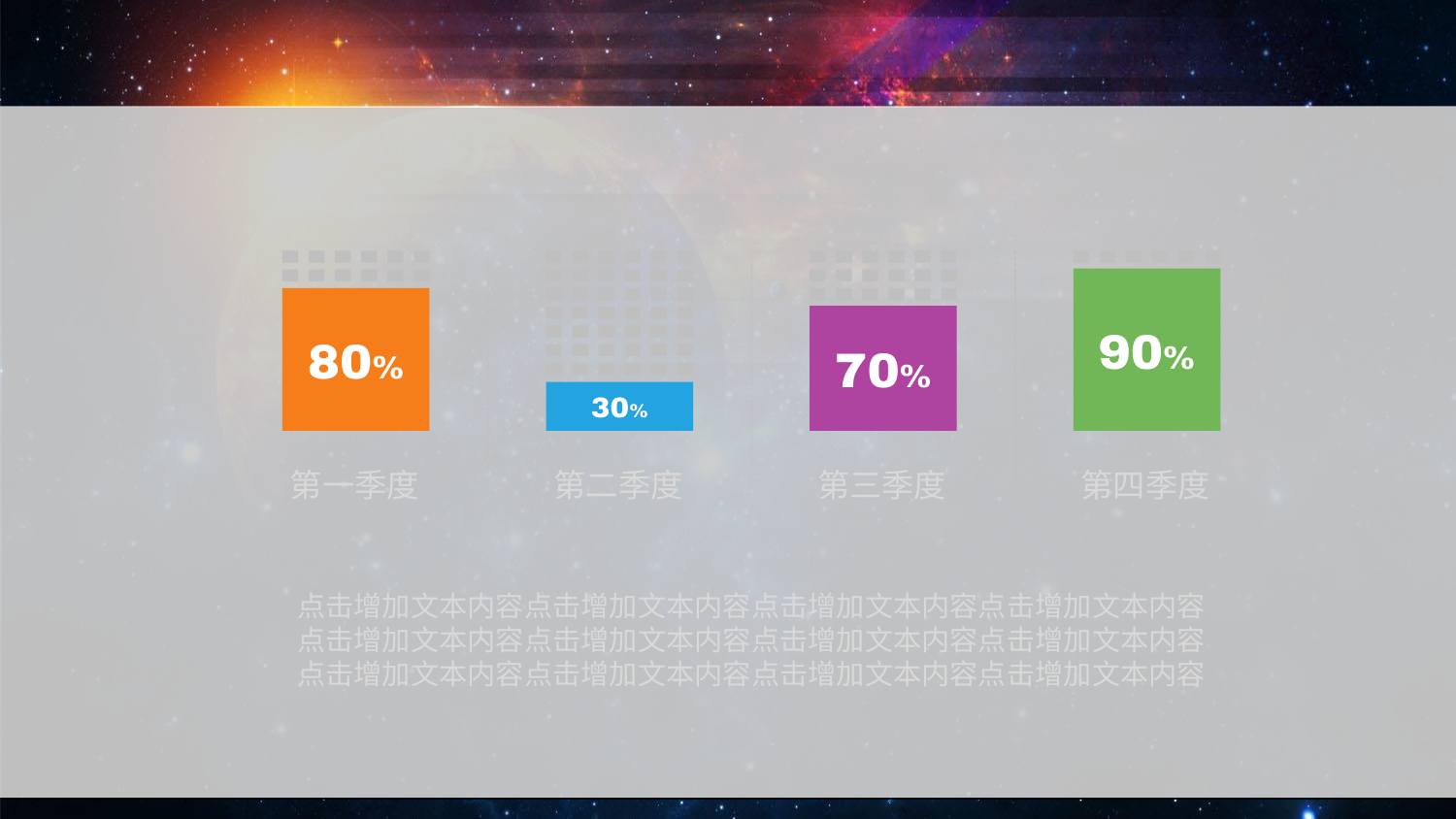

#

90%
80%
70%
30%
第一季度
第二季度
第三季度
第四季度
点击增加文本内容点击增加文本内容点击增加文本内容点击增加文本内容
点击增加文本内容点击增加文本内容点击增加文本内容点击增加文本内容
点击增加文本内容点击增加文本内容点击增加文本内容点击增加文本内容